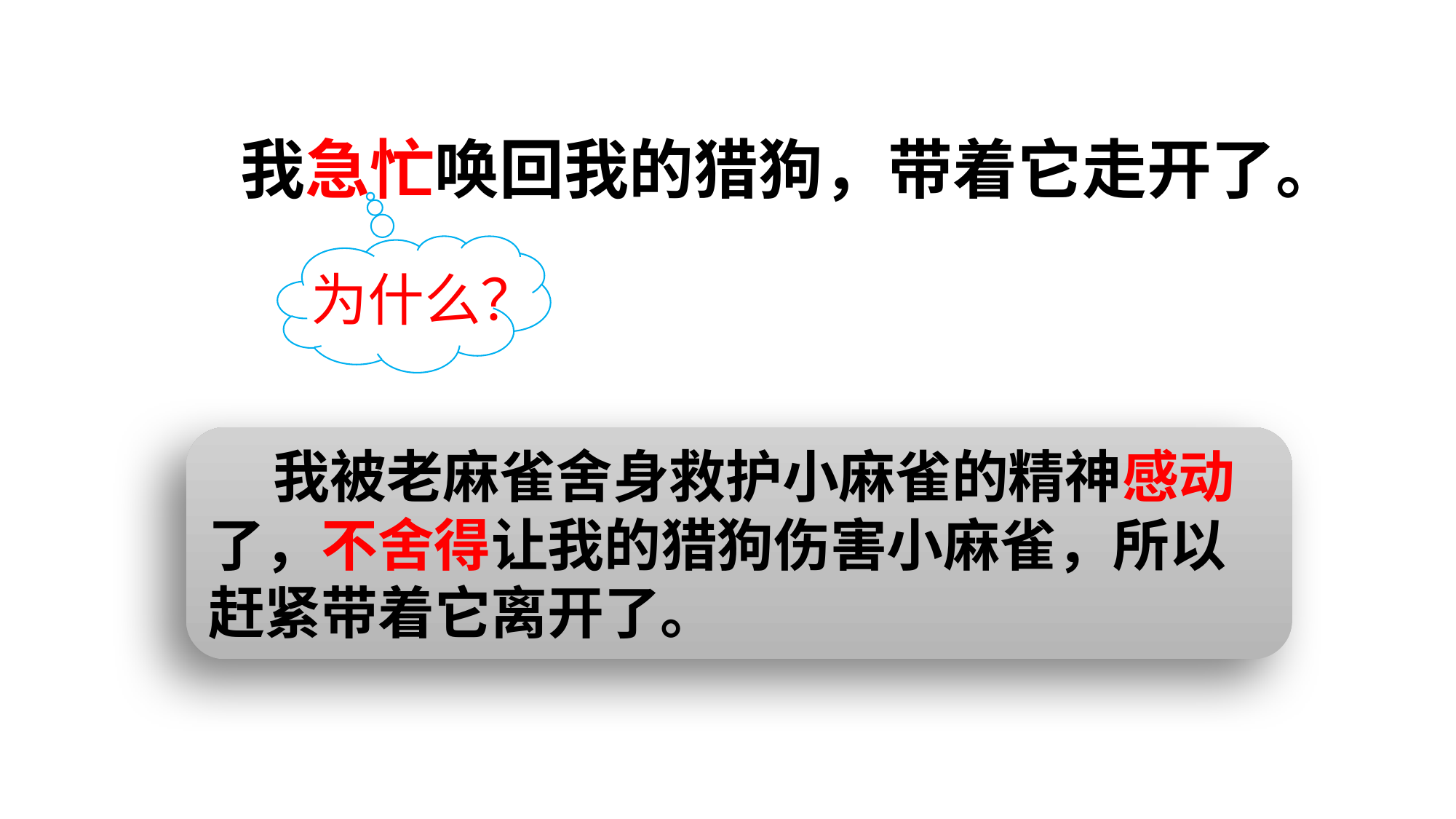

我急忙唤回我的猎狗，带着它走开了。

为什么？
    我被老麻雀舍身救护小麻雀的精神感动了，不舍得让我的猎狗伤害小麻雀，所以赶紧带着它离开了。